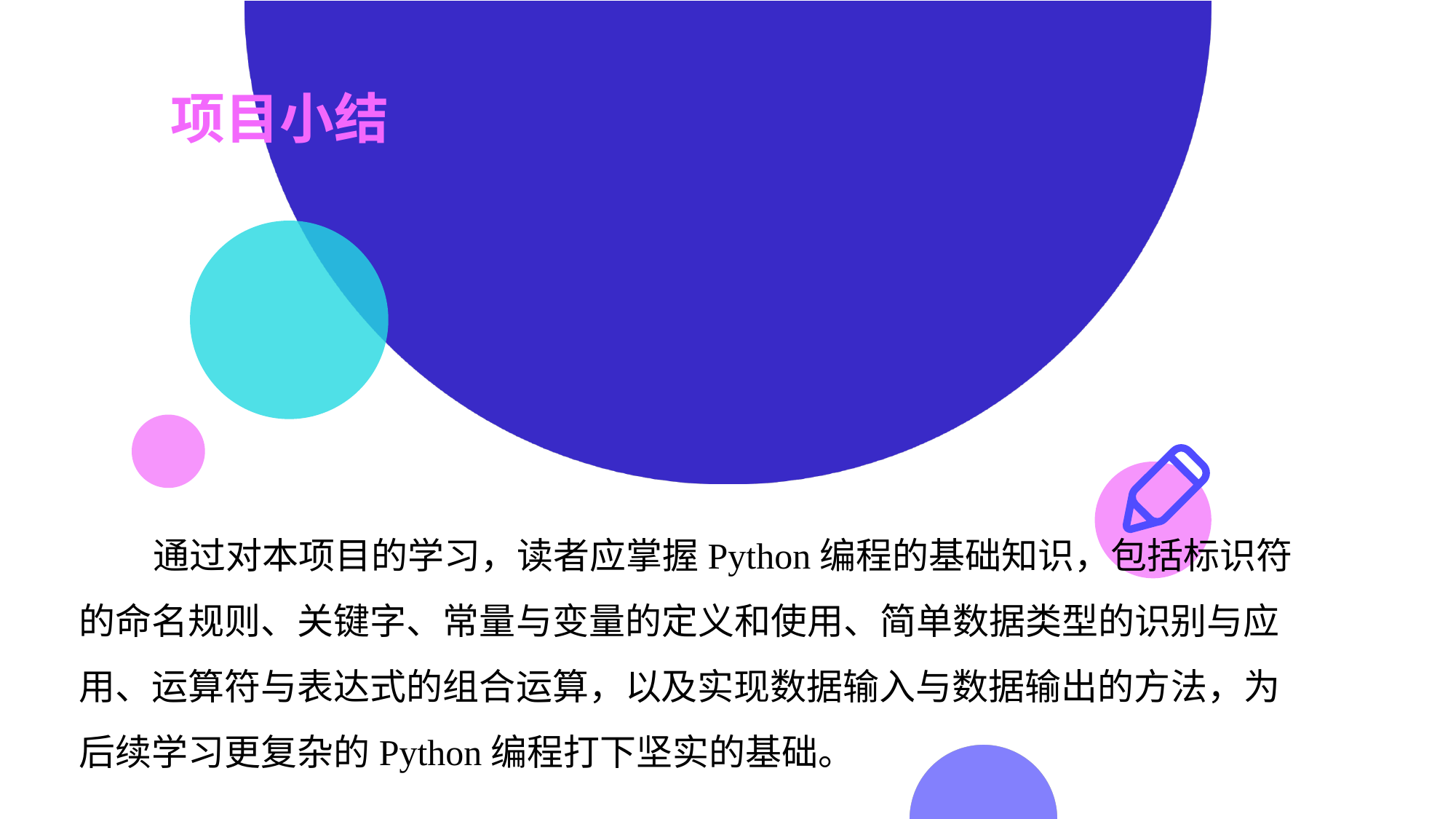

# 项目小结
        通过对本项目的学习，读者应掌握Python编程的基础知识，包括标识符的命名规则、关键字、常量与变量的定义和使用、简单数据类型的识别与应用、运算符与表达式的组合运算，以及实现数据输入与数据输出的方法，为后续学习更复杂的Python编程打下坚实的基础。